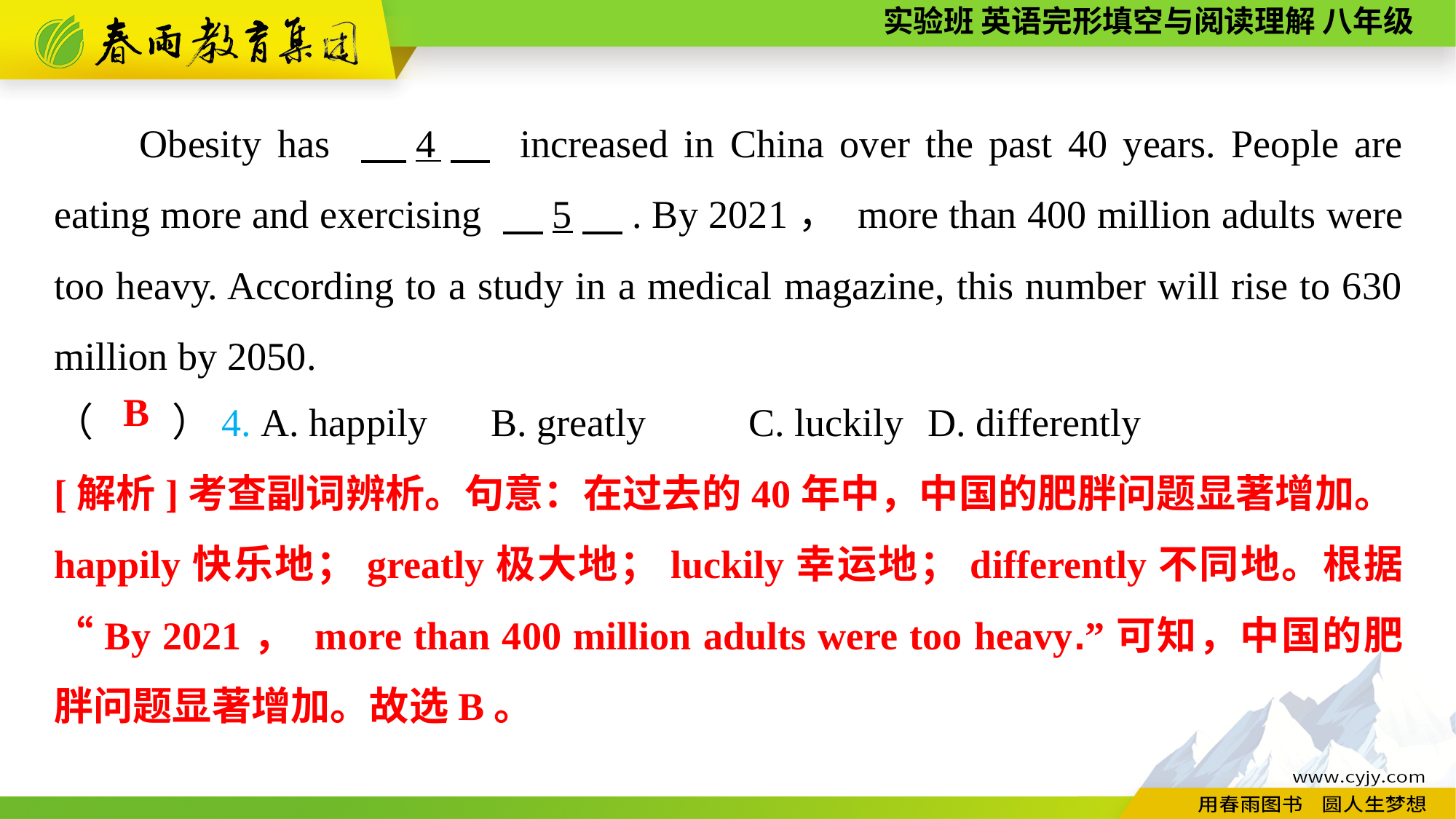

Obesity has 　4　 increased in China over the past 40 years. People are eating more and exercising 　5　. By 2021， more than 400 million adults were too heavy. According to a study in a medical magazine, this number will rise to 630 million by 2050.
（　　）4. A. happily	B. greatly	    C. luckily	D. differently
B
[解析]考查副词辨析。句意：在过去的40年中，中国的肥胖问题显著增加。happily快乐地；greatly极大地；luckily幸运地；differently不同地。根据“By 2021， more than 400 million adults were too heavy.”可知，中国的肥胖问题显著增加。故选B。